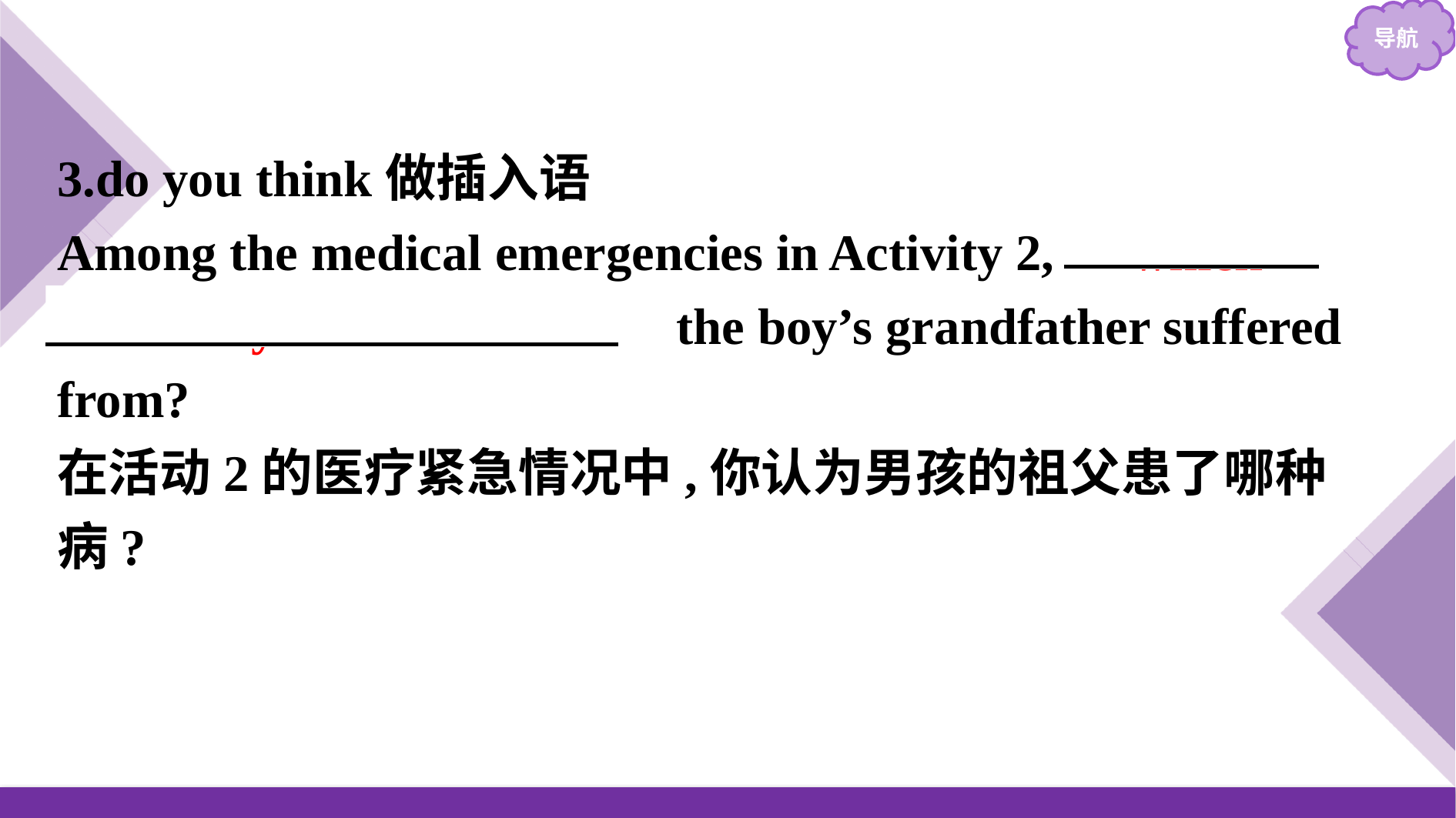

3.do you think做插入语
Among the medical emergencies in Activity 2,　which　 　do　 　you　 　think　 the boy’s grandfather suffered from?
在活动2的医疗紧急情况中,你认为男孩的祖父患了哪种病?